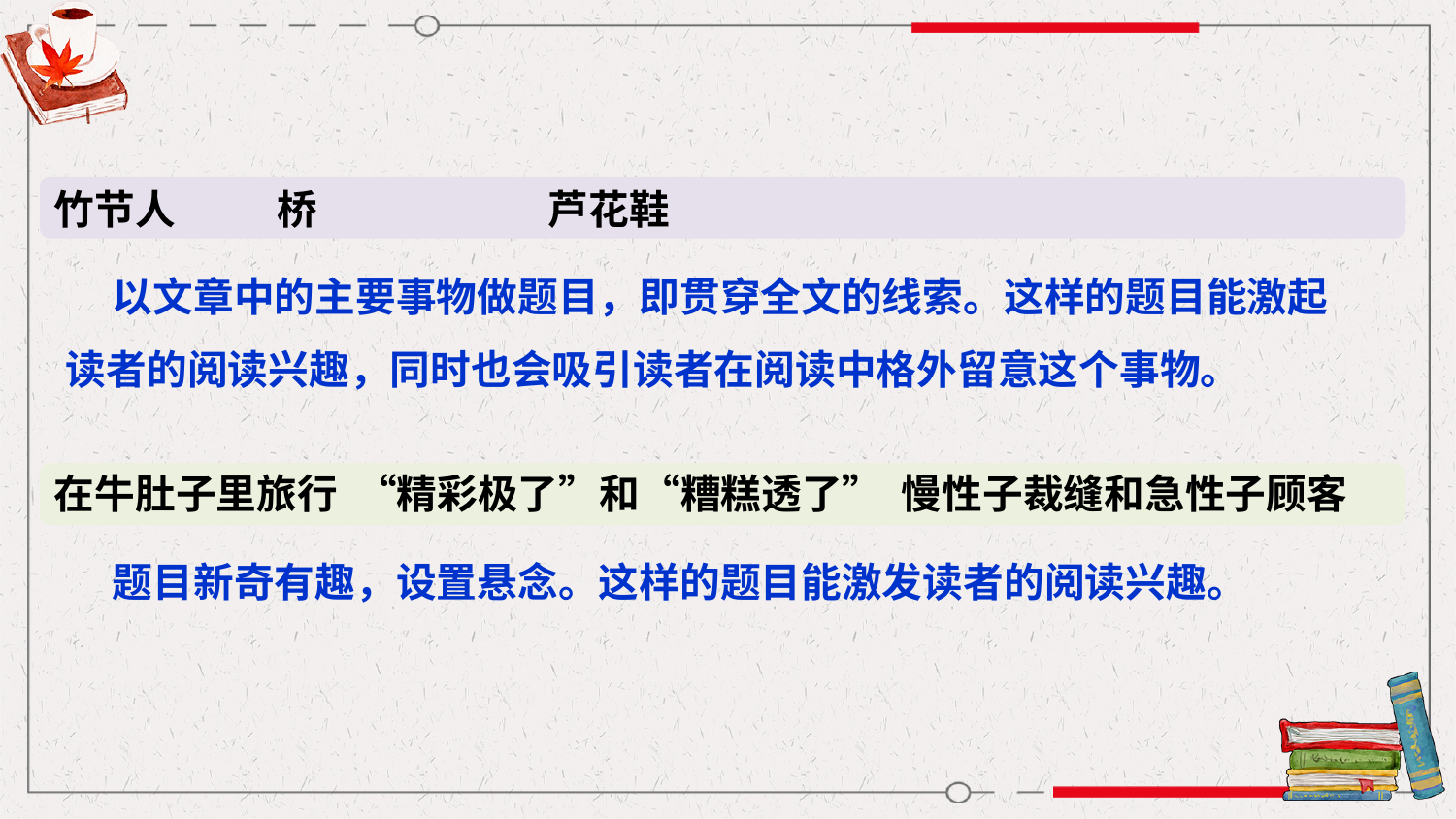

竹节人           桥                         芦花鞋
    以文章中的主要事物做题目，即贯穿全文的线索。这样的题目能激起读者的阅读兴趣，同时也会吸引读者在阅读中格外留意这个事物。
在牛肚子里旅行  “精彩极了”和“糟糕透了”  慢性子裁缝和急性子顾客

    题目新奇有趣，设置悬念。这样的题目能激发读者的阅读兴趣。